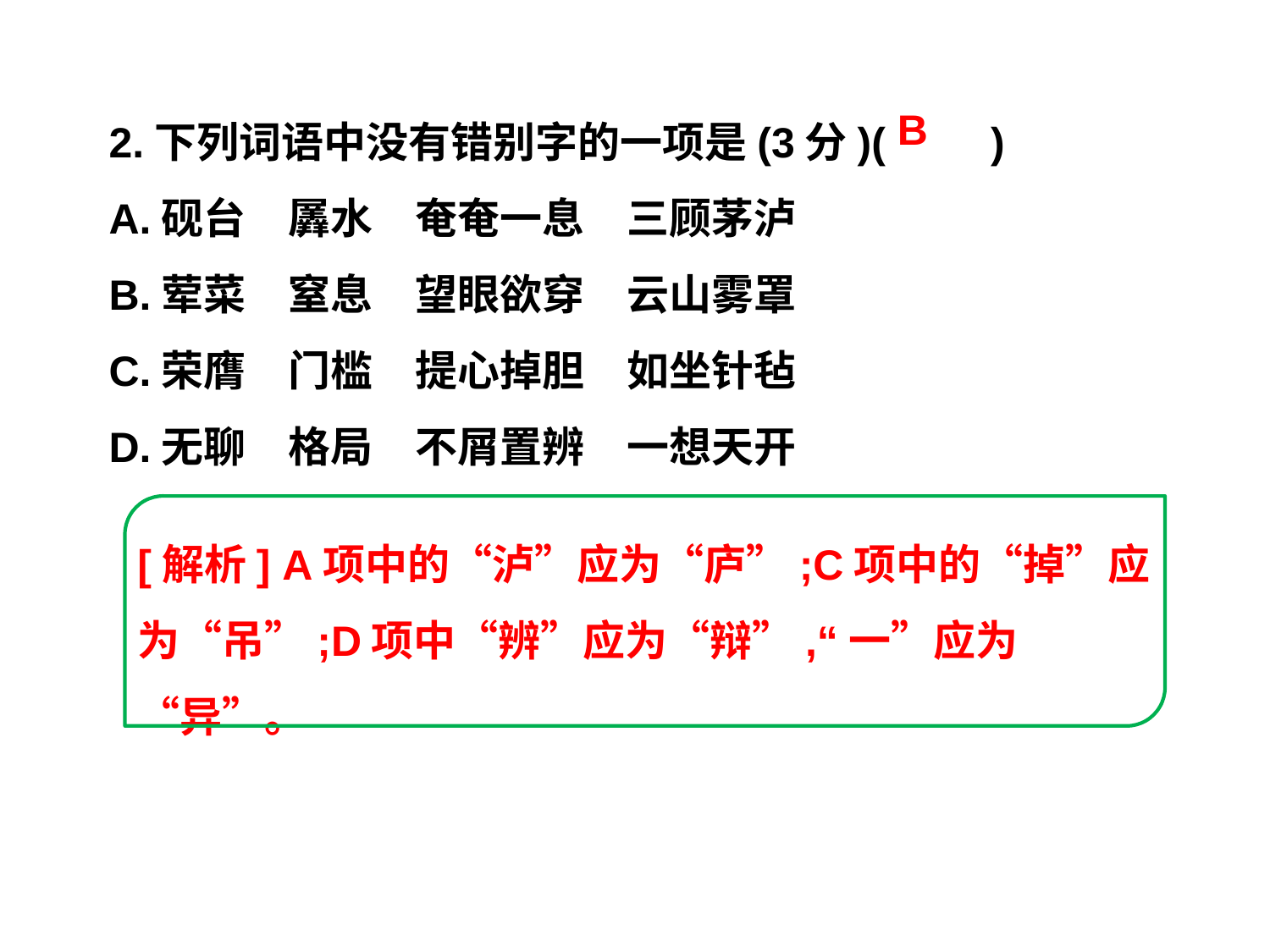

2.下列词语中没有错别字的一项是(3分)(　　)
A.砚台　羼水　奄奄一息　三顾茅泸
B.荤菜　窒息　望眼欲穿　云山雾罩
C.荣膺　门槛　提心掉胆　如坐针毡
D.无聊　格局　不屑置辨　一想天开
B

[解析] A项中的“泸”应为“庐”;C项中的“掉”应为“吊”;D项中“辨”应为“辩”,“一”应为“异”。